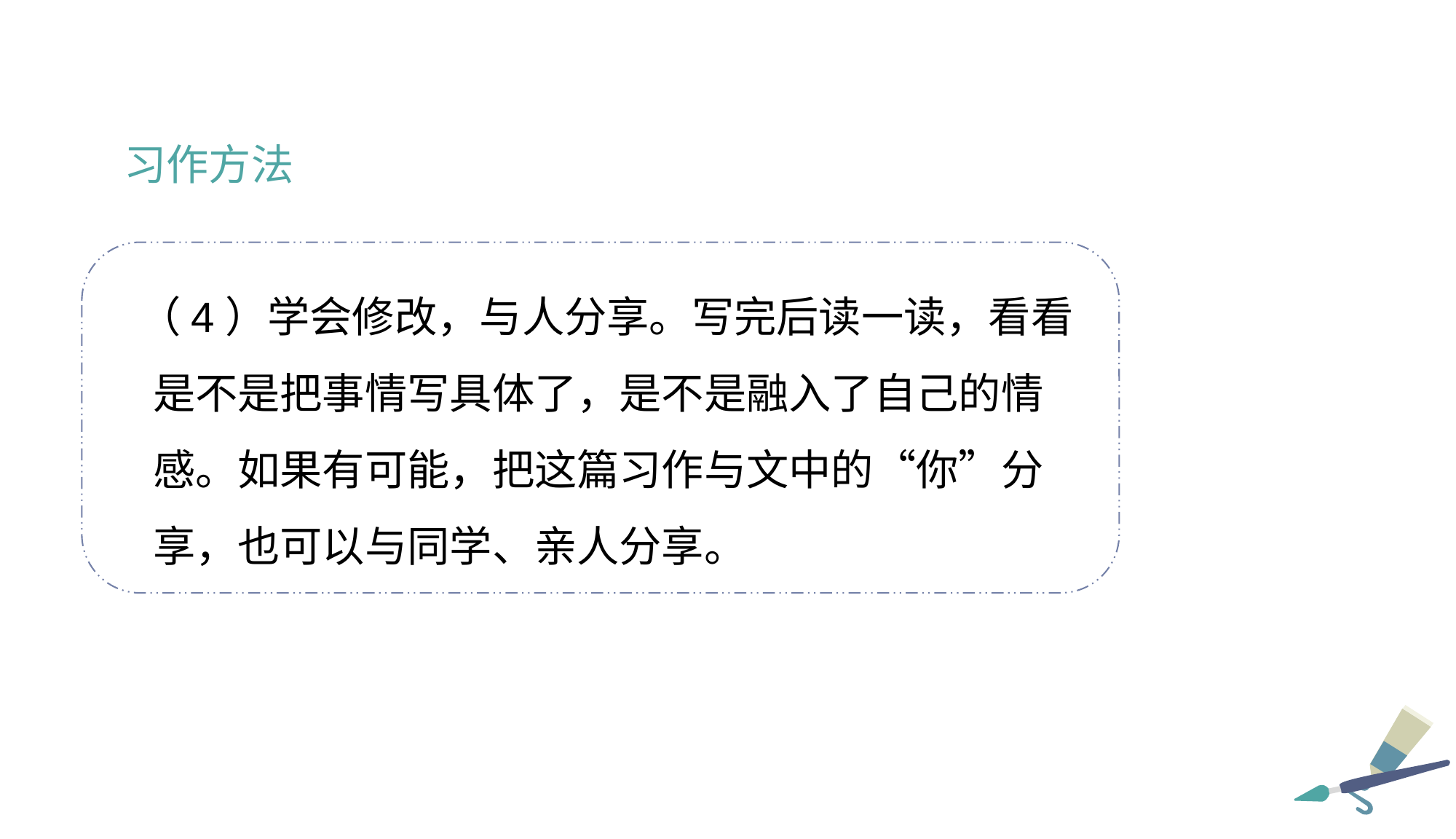

习作方法
  （4）学会修改，与人分享。写完后读一读，看看是不是把事情写具体了，是不是融入了自己的情感。如果有可能，把这篇习作与文中的“你”分享，也可以与同学、亲人分享。